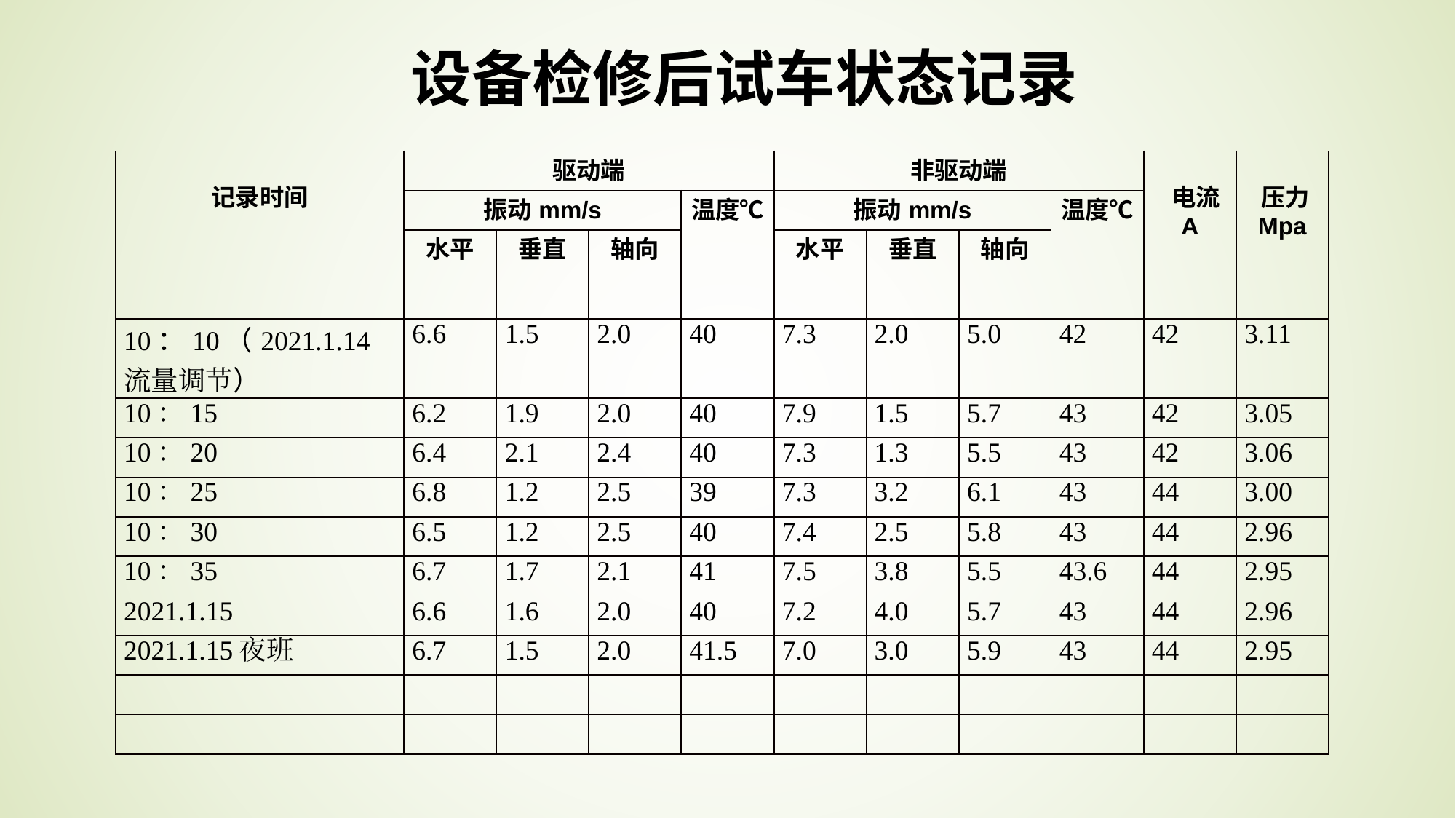

设备检修后试车状态记录
| 记录时间 | 驱动端 |  |  |  | 非驱动端 |  |  |  | 电流 A | 压力Mpa |
| --- | --- | --- | --- | --- | --- | --- | --- | --- | --- | --- |
|  | 振动mm/s |  |  | 温度℃ | 振动mm/s |  |  | 温度℃ |  |  |
|  | 水平 | 垂直 | 轴向 |  | 水平 | 垂直 | 轴向 |  |  |  |
| 10：10（2021.1.14流量调节） | 6.6 | 1.5 | 2.0 | 40 | 7.3 | 2.0 | 5.0 | 42 | 42 | 3.11 |
| 10：15 | 6.2 | 1.9 | 2.0 | 40 | 7.9 | 1.5 | 5.7 | 43 | 42 | 3.05 |
| 10：20 | 6.4 | 2.1 | 2.4 | 40 | 7.3 | 1.3 | 5.5 | 43 | 42 | 3.06 |
| 10：25 | 6.8 | 1.2 | 2.5 | 39 | 7.3 | 3.2 | 6.1 | 43 | 44 | 3.00 |
| 10：30 | 6.5 | 1.2 | 2.5 | 40 | 7.4 | 2.5 | 5.8 | 43 | 44 | 2.96 |
| 10：35 | 6.7 | 1.7 | 2.1 | 41 | 7.5 | 3.8 | 5.5 | 43.6 | 44 | 2.95 |
| 2021.1.15 | 6.6 | 1.6 | 2.0 | 40 | 7.2 | 4.0 | 5.7 | 43 | 44 | 2.96 |
| 2021.1.15夜班 | 6.7 | 1.5 | 2.0 | 41.5 | 7.0 | 3.0 | 5.9 | 43 | 44 | 2.95 |
|  |  |  |  |  |  |  |  |  |  |  |
|  |  |  |  |  |  |  |  |  |  |  |